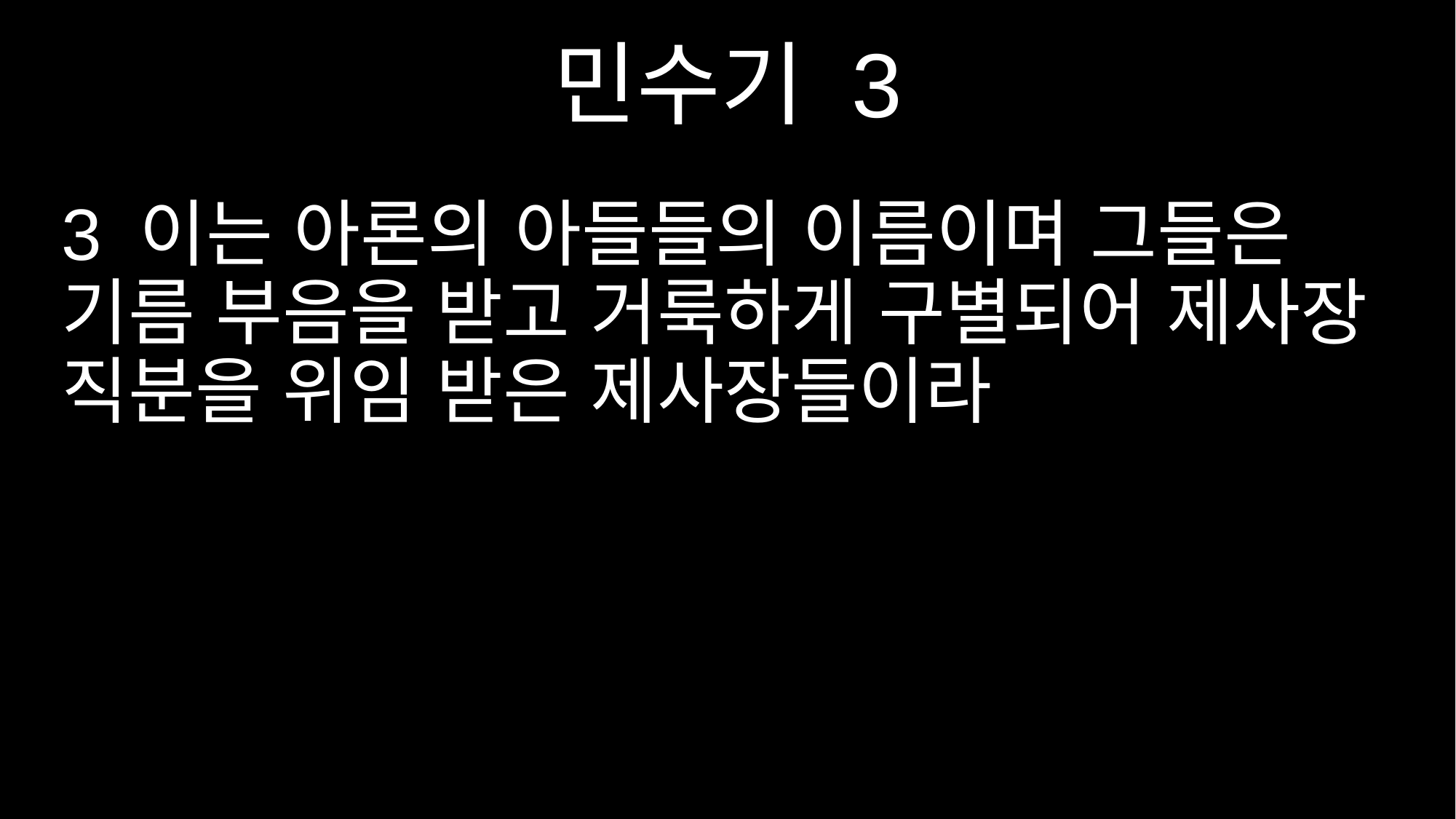

민수기 3
3 이는 아론의 아들들의 이름이며 그들은 기름 부음을 받고 거룩하게 구별되어 제사장 직분을 위임 받은 제사장들이라